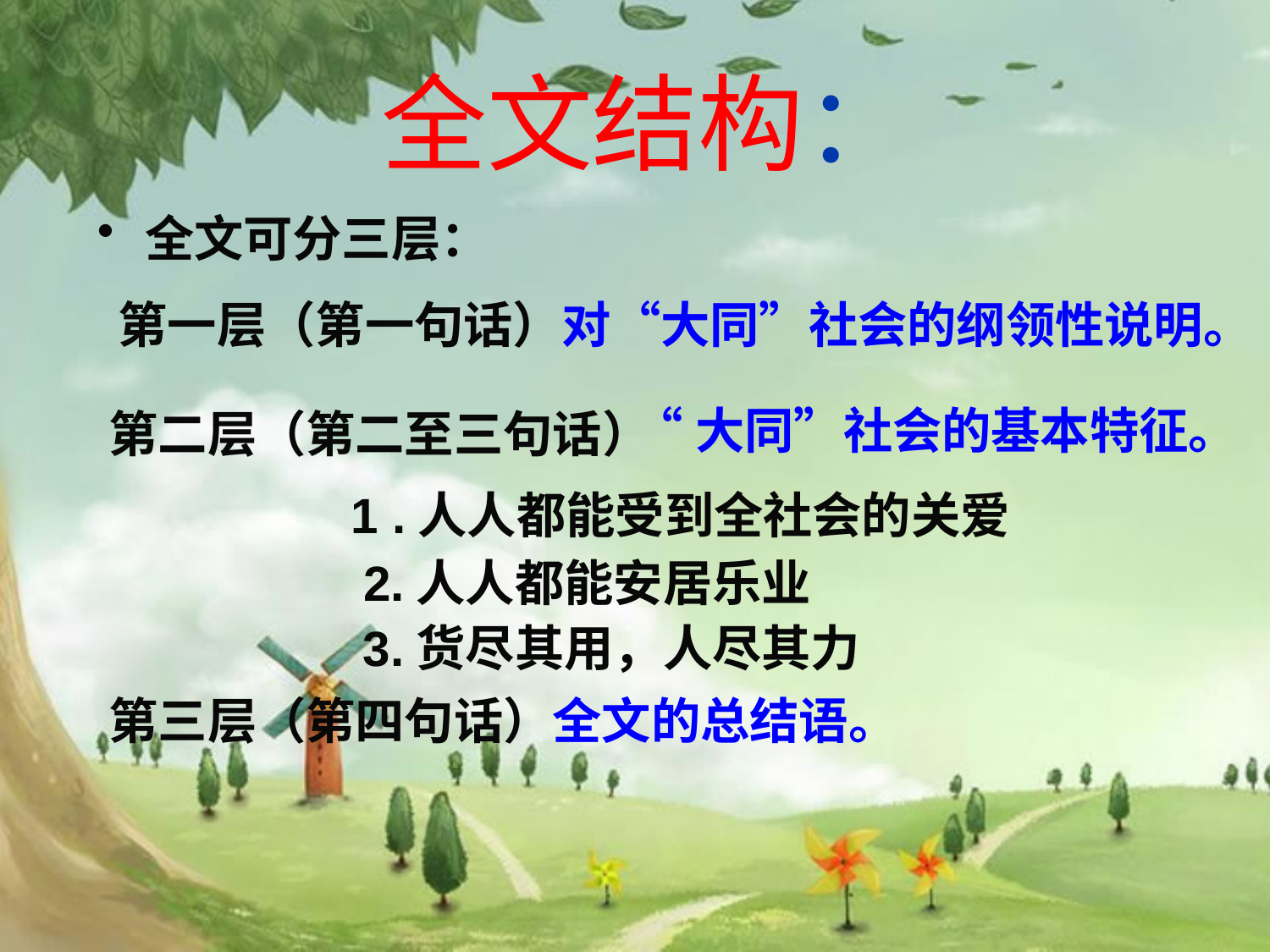

全文结构：
全文可分三层：
第一层（第一句话）对“大同”社会的纲领性说明。

第二层（第二至三句话）
“大同”社会的基本特征。
1 .人人都能受到全社会的关爱
2.人人都能安居乐业

3.货尽其用，人尽其力
第三层（第四句话）全文的总结语。